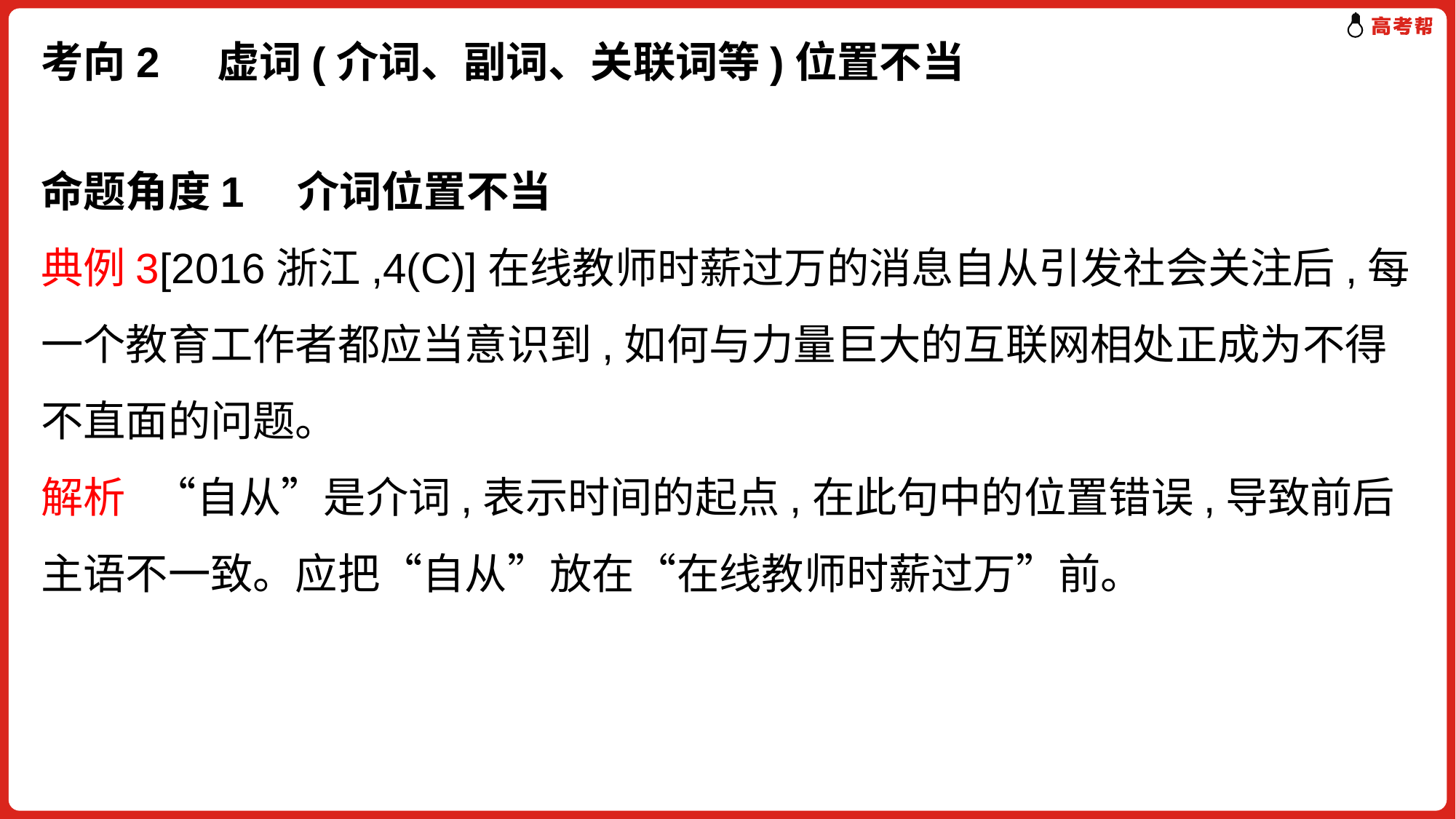

# 考向2    虚词(介词、副词、关联词等)位置不当
命题角度1　介词位置不当
典例3[2016浙江,4(C)]在线教师时薪过万的消息自从引发社会关注后,每一个教育工作者都应当意识到,如何与力量巨大的互联网相处正成为不得不直面的问题。
解析   “自从”是介词,表示时间的起点,在此句中的位置错误,导致前后主语不一致。应把“自从”放在“在线教师时薪过万”前。